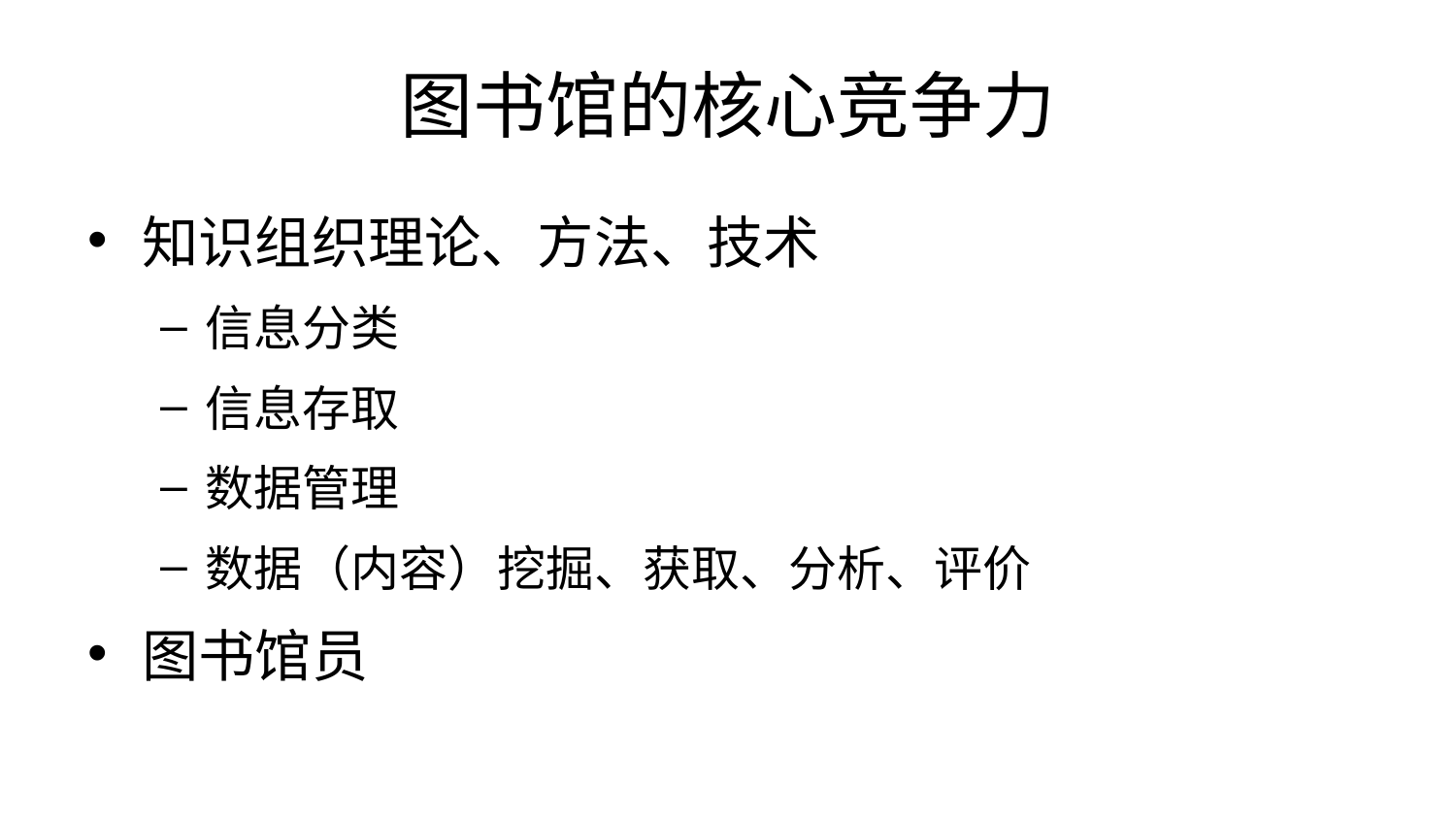

# 图书馆的核心竞争力
知识组织理论、方法、技术
信息分类
信息存取
数据管理
数据（内容）挖掘、获取、分析、评价
图书馆员